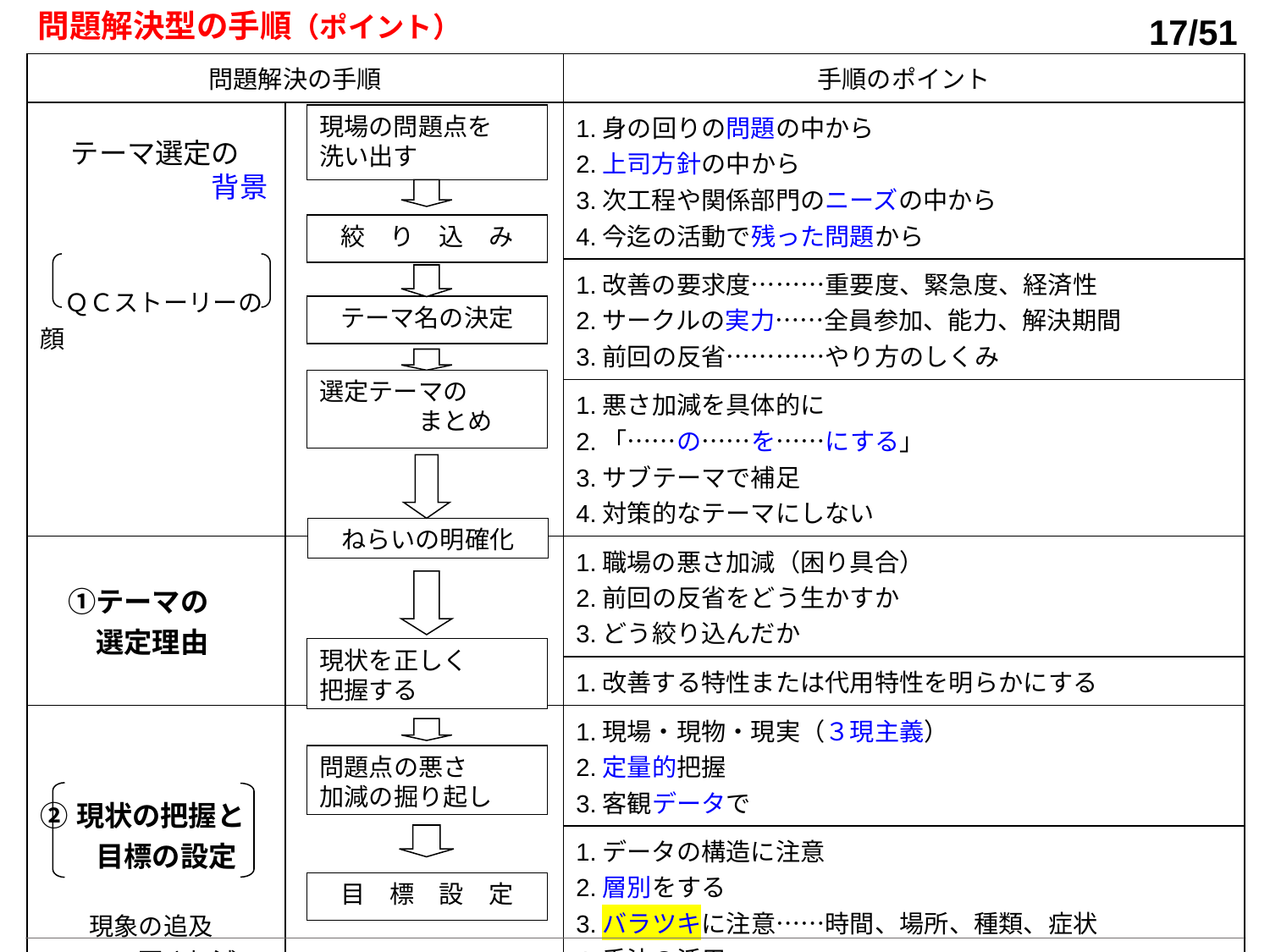

問題解決型の手順（ポイント）
17/51
| 問題解決の手順 |  | 手順のポイント |
| --- | --- | --- |
| ＱＣストーリーの顔 |  | 1.身の回りの問題の中から 2.上司方針の中から 3.次工程や関係部門のニーズの中から 4.今迄の活動で残った問題から |
|  |  | 1.改善の要求度………重要度、緊急度、経済性 2.サークルの実力……全員参加、能力、解決期間 3.前回の反省…………やり方のしくみ |
|  |  | 1.悪さ加減を具体的に 2.「……の……を……にする」 3.サブテーマで補足 4.対策的なテーマにしない |
| ①テーマの 　　選定理由 |  | 1.職場の悪さ加減（困り具合） 2.前回の反省をどう生かすか 3.どう絞り込んだか |
|  |  | 1.改善する特性または代用特性を明らかにする |
| ②現状の把握と　　目標の設定 　　現象の追及 　　……悪さ加減 　　を浮きぼりに |  | 1.現場・現物・現実（３現主義） 2.定量的把握 3.客観データで |
|  |  | 1.データの構造に注意 2.層別をする 3.バラツキに注意……時間、場所、種類、症状 4.手法の活用 |
|  |  | 1.目標の３要素…何を、何時までに、どのくらい 2.数値化（定量化）の工夫 3.やや高めの目標 |
現場の問題点を
洗い出す
テーマ選定の　　　　　　背景

絞　り　込　み

テーマ名の決定

選定テーマの
　　　　まとめ

ねらいの明確化

現状を正しく
把握する

問題点の悪さ
加減の掘り起し

目　標　設　定